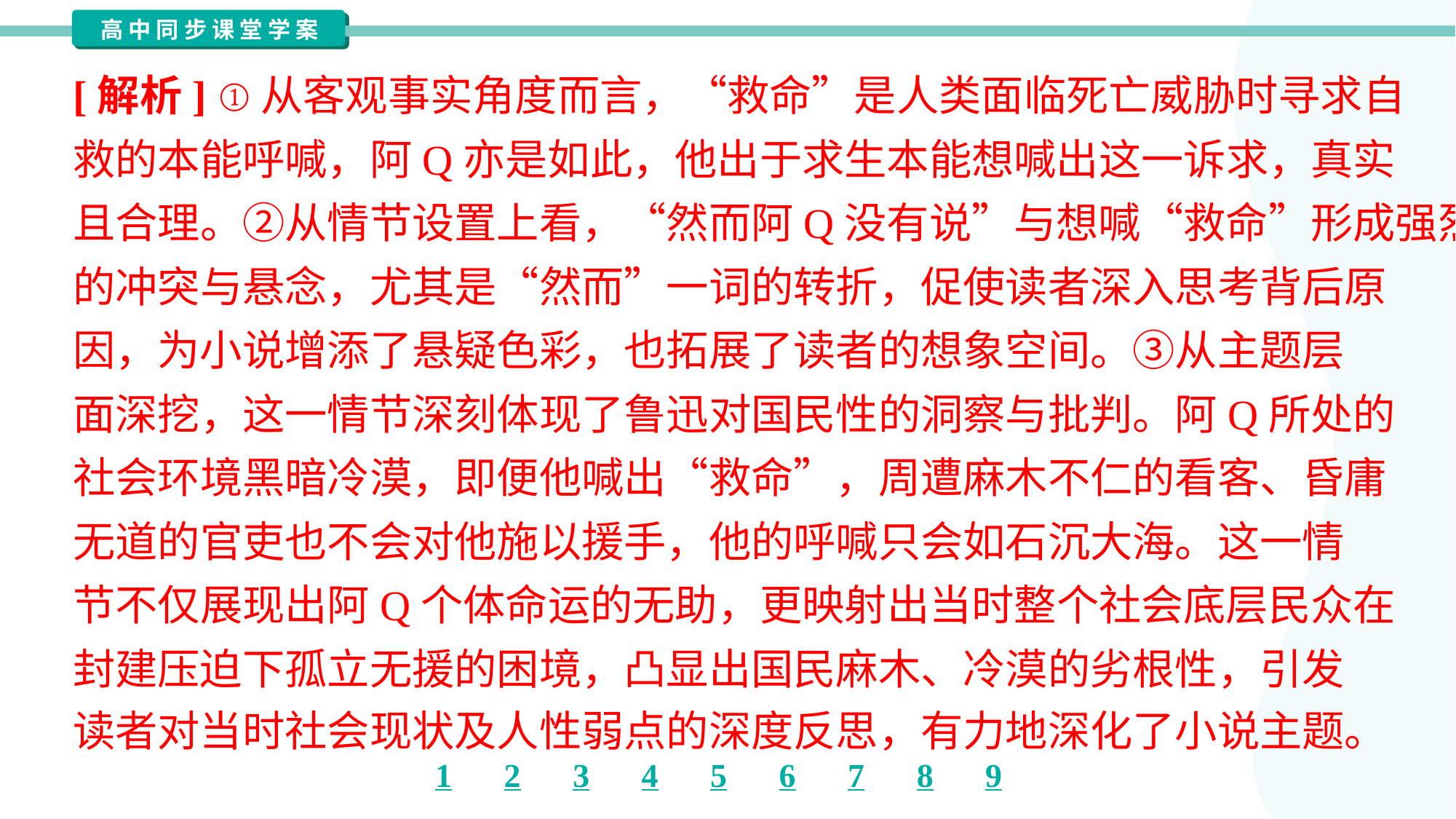

[解析] ①从客观事实角度而言，“救命”是人类面临死亡威胁时寻求自
救的本能呼喊，阿Q亦是如此，他出于求生本能想喊出这一诉求，真实
且合理。②从情节设置上看，“然而阿Q没有说”与想喊“救命”形成强烈
的冲突与悬念，尤其是“然而”一词的转折，促使读者深入思考背后原
因，为小说增添了悬疑色彩，也拓展了读者的想象空间。③从主题层
面深挖，这一情节深刻体现了鲁迅对国民性的洞察与批判。阿Q所处的
社会环境黑暗冷漠，即便他喊出“救命”，周遭麻木不仁的看客、昏庸
无道的官吏也不会对他施以援手，他的呼喊只会如石沉大海。这一情
节不仅展现出阿Q个体命运的无助，更映射出当时整个社会底层民众在
封建压迫下孤立无援的困境，凸显出国民麻木、冷漠的劣根性，引发
读者对当时社会现状及人性弱点的深度反思，有力地深化了小说主题。